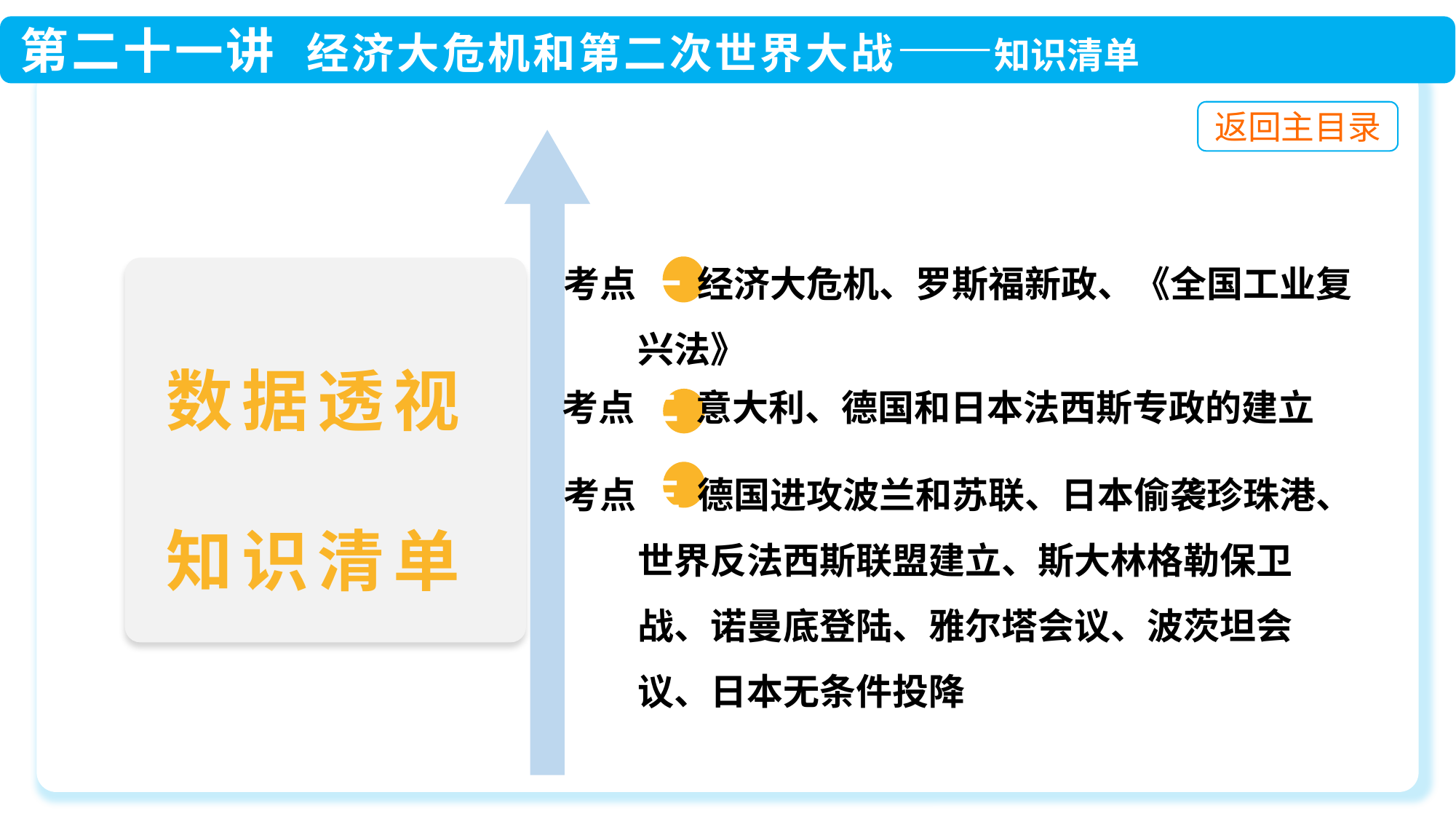

考点 一  经济大危机、罗斯福新政、《全国工业复
           兴法》
  考点 二  意大利、德国和日本法西斯专政的建立
  考点 三  德国进攻波兰和苏联、日本偷袭珍珠港、
           世界反法西斯联盟建立、斯大林格勒保卫
           战、诺曼底登陆、雅尔塔会议、波茨坦会
           议、日本无条件投降

数据透视
知识清单